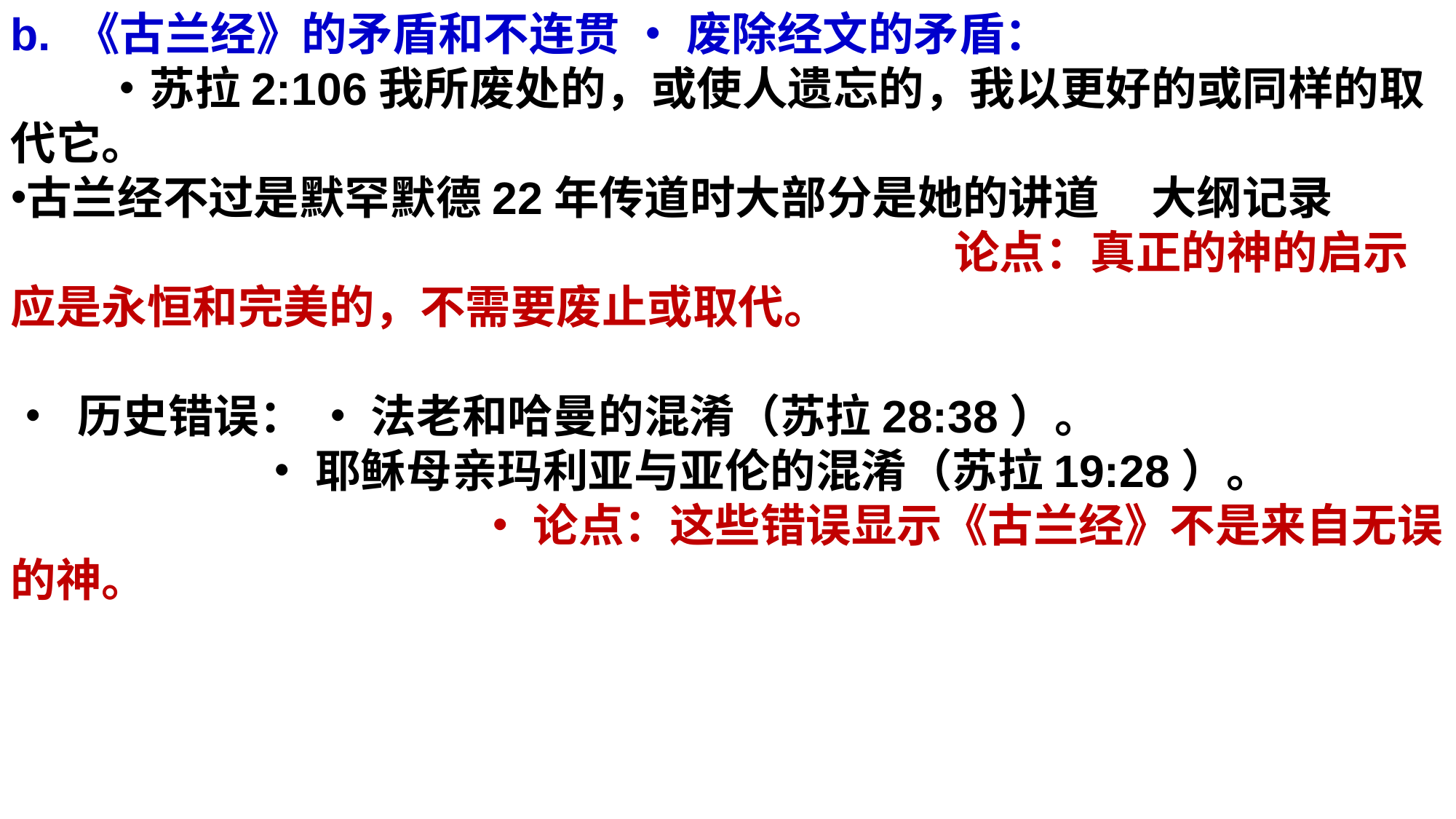

b. 《古兰经》的矛盾和不连贯 • 废除经文的矛盾：                                                •苏拉2:106我所废处的，或使人遗忘的，我以更好的或同样的取代它。
古兰经不过是默罕默德22年传道时大部分是她的讲道     大纲记录                                                                                                      论点：真正的神的启示应是永恒和完美的，不需要废止或取代。

• 历史错误： • 法老和哈曼的混淆（苏拉28:38）。                                                          • 耶稣母亲玛利亚与亚伦的混淆（苏拉19:28）。                                                              • 论点：这些错误显示《古兰经》不是来自无误的神。